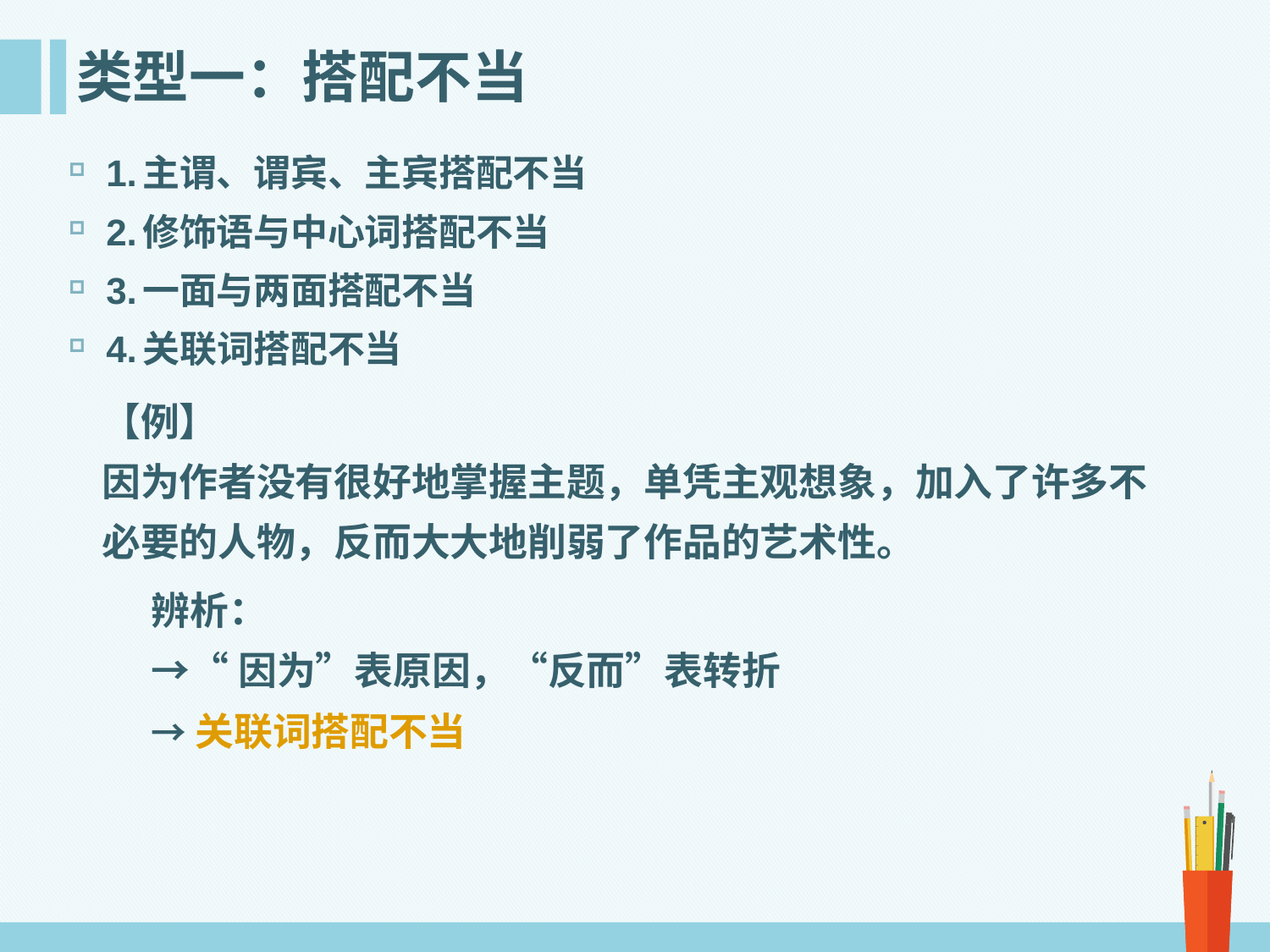

# 类型一：搭配不当
1.主谓、谓宾、主宾搭配不当
2.修饰语与中心词搭配不当
3.一面与两面搭配不当
4.关联词搭配不当

【例】
因为作者没有很好地掌握主题，单凭主观想象，加入了许多不必要的人物，反而大大地削弱了作品的艺术性。

辨析：
→“因为”表原因，“反而”表转折
→关联词搭配不当